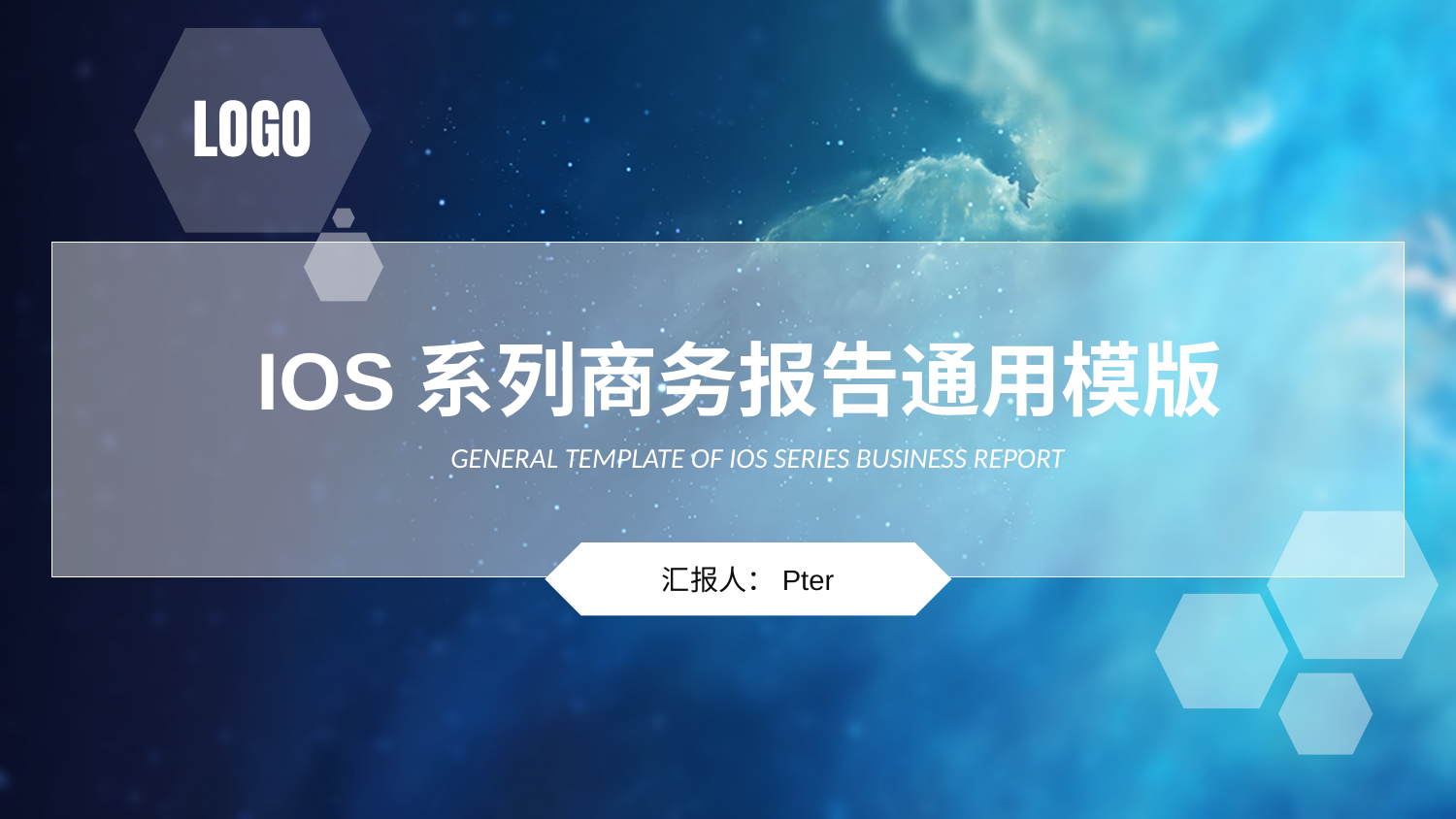

LOGO

IOS系列商务报告通用模版
 GENERAL TEMPLATE OF IOS SERIES BUSINESS REPORT

汇报人：Pter